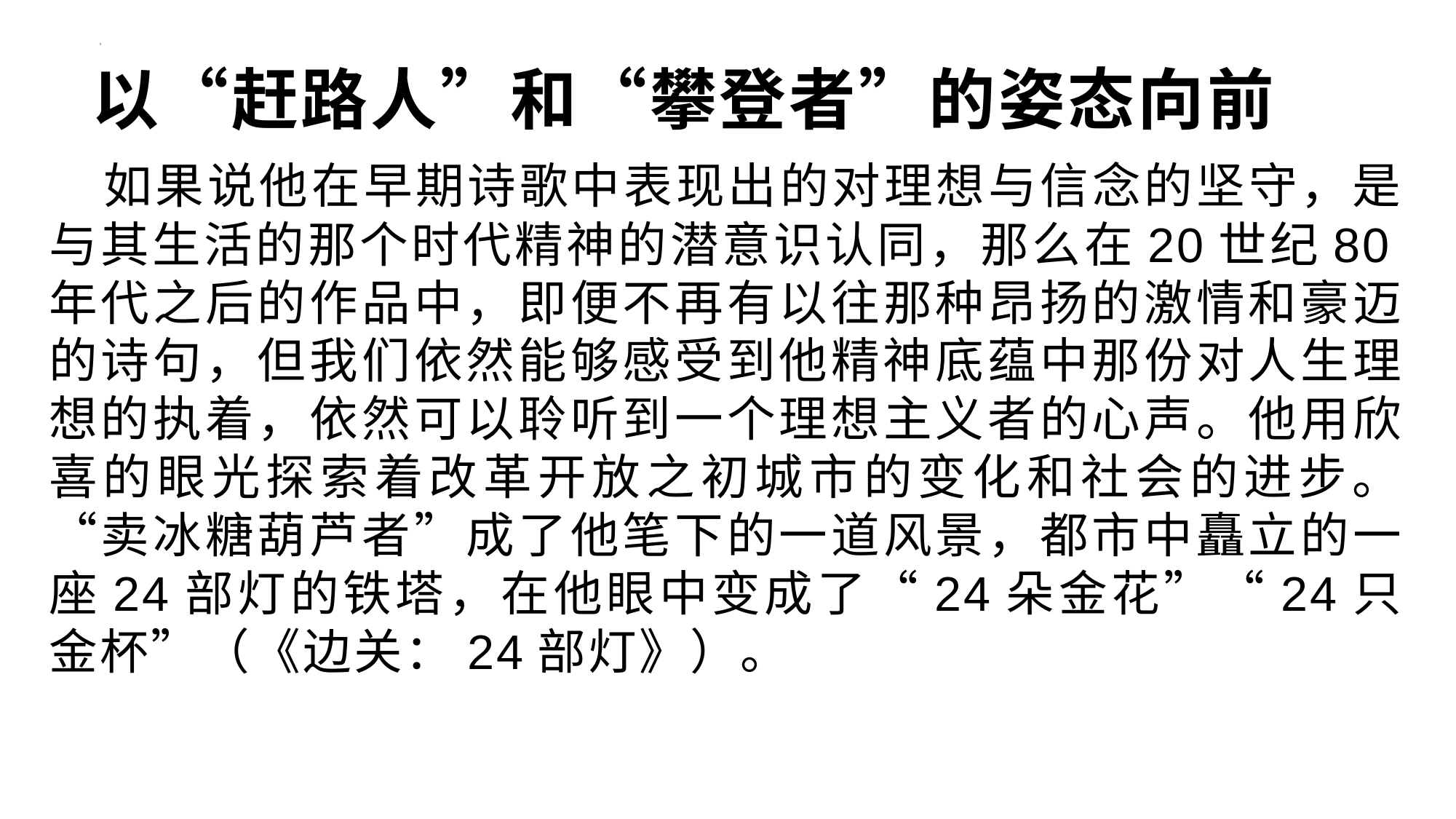

# 以“赶路人”和“攀登者”的姿态向前
如果说他在早期诗歌中表现出的对理想与信念的坚守，是与其生活的那个时代精神的潜意识认同，那么在20世纪80年代之后的作品中，即便不再有以往那种昂扬的激情和豪迈的诗句，但我们依然能够感受到他精神底蕴中那份对人生理想的执着，依然可以聆听到一个理想主义者的心声。他用欣喜的眼光探索着改革开放之初城市的变化和社会的进步。“卖冰糖葫芦者”成了他笔下的一道风景，都市中矗立的一座24部灯的铁塔，在他眼中变成了“24朵金花”“24只金杯”（《边关：24部灯》）。